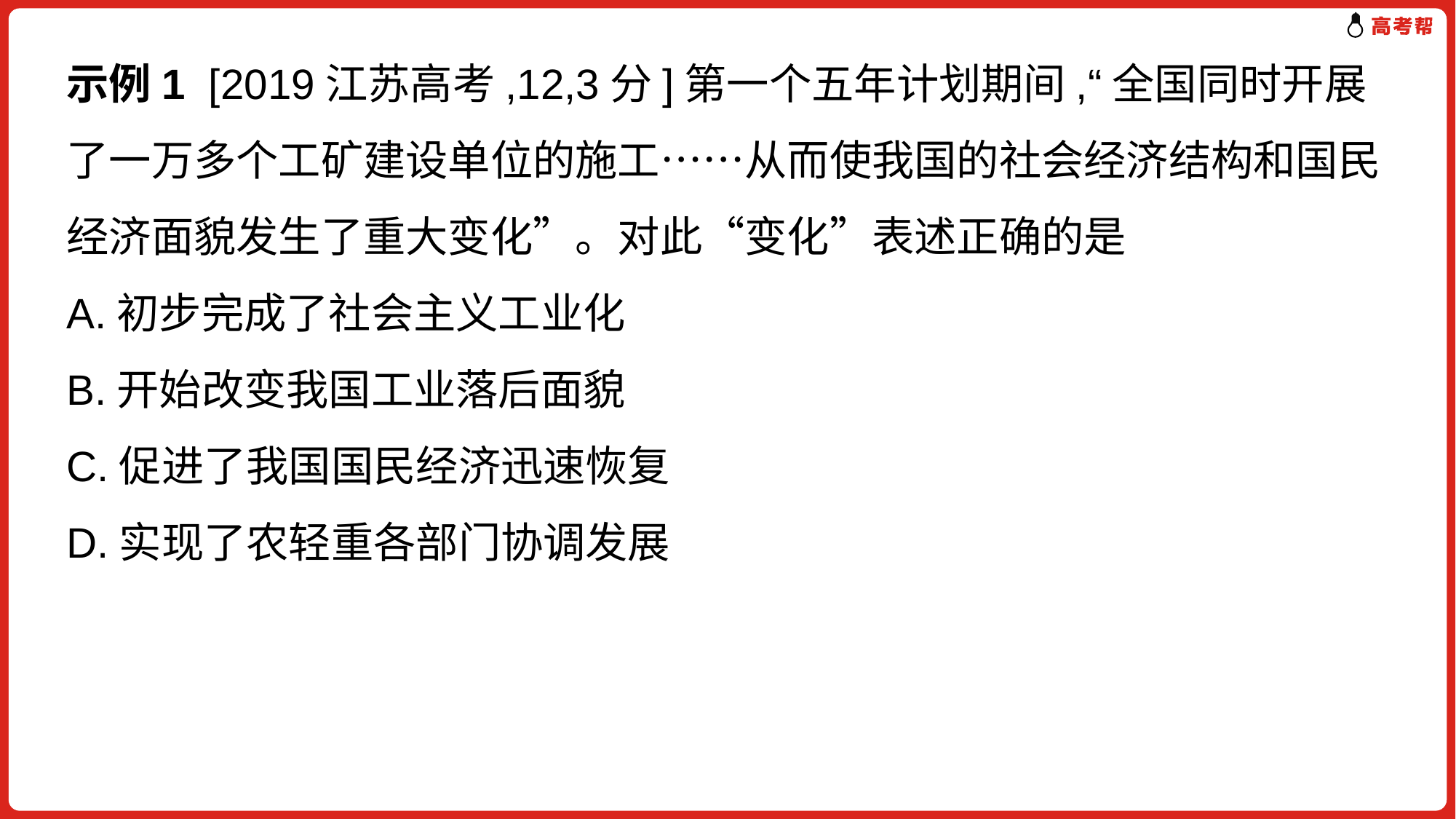

示例1  [2019江苏高考,12,3分]第一个五年计划期间,“全国同时开展了一万多个工矿建设单位的施工……从而使我国的社会经济结构和国民经济面貌发生了重大变化”。对此“变化”表述正确的是
A.初步完成了社会主义工业化
B.开始改变我国工业落后面貌
C.促进了我国国民经济迅速恢复
D.实现了农轻重各部门协调发展